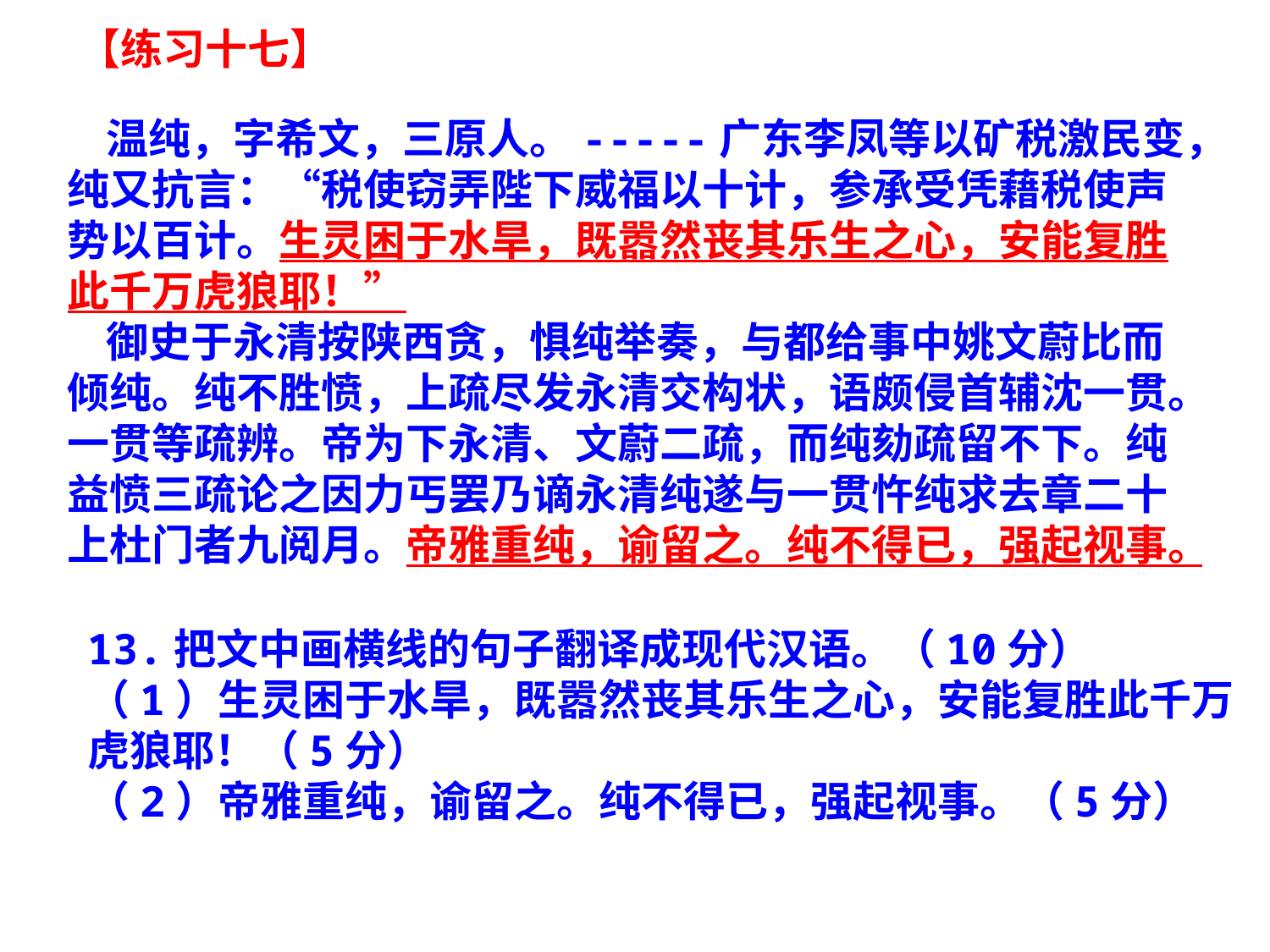

【练习十七】
   温纯，字希文，三原人。-----广东李凤等以矿税激民变，纯又抗言：“税使窃弄陛下威福以十计，参承受凭藉税使声势以百计。生灵困于水旱，既嚣然丧其乐生之心，安能复胜此千万虎狼耶！”
   御史于永清按陕西贪，惧纯举奏，与都给事中姚文蔚比而倾纯。纯不胜愤，上疏尽发永清交构状，语颇侵首辅沈一贯。一贯等疏辨。帝为下永清、文蔚二疏，而纯劾疏留不下。纯益愤三疏论之因力丐罢乃谪永清纯遂与一贯忤纯求去章二十上杜门者九阅月。帝雅重纯，谕留之。纯不得已，强起视事。

13.把文中画横线的句子翻译成现代汉语。（10分）
（1）生灵困于水旱，既嚣然丧其乐生之心，安能复胜此千万虎狼耶！（5分）
（2）帝雅重纯，谕留之。纯不得已，强起视事。（5分）